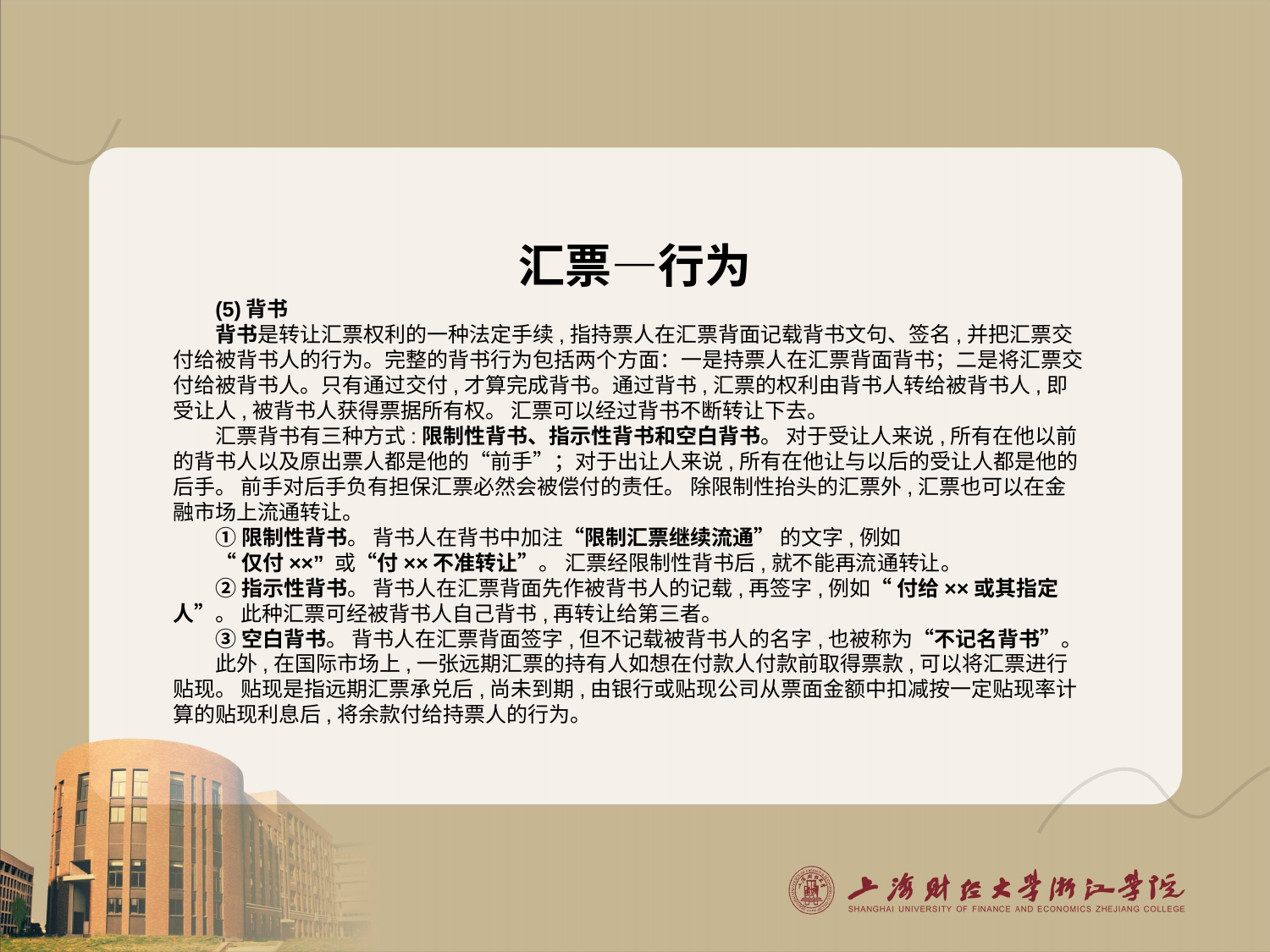

# 汇票—行为
(5)背书
背书是转让汇票权利的一种法定手续,指持票人在汇票背面记载背书文句、签名,并把汇票交付给被背书人的行为。完整的背书行为包括两个方面：一是持票人在汇票背面背书；二是将汇票交付给被背书人。只有通过交付,才算完成背书。通过背书,汇票的权利由背书人转给被背书人,即受让人,被背书人获得票据所有权。 汇票可以经过背书不断转让下去。
汇票背书有三种方式:限制性背书、指示性背书和空白背书。 对于受让人来说,所有在他以前的背书人以及原出票人都是他的“前手”；对于出让人来说,所有在他让与以后的受让人都是他的后手。 前手对后手负有担保汇票必然会被偿付的责任。 除限制性抬头的汇票外,汇票也可以在金融市场上流通转让。
①限制性背书。 背书人在背书中加注“限制汇票继续流通” 的文字,例如
“仅付××” 或“付××不准转让”。 汇票经限制性背书后,就不能再流通转让。
②指示性背书。 背书人在汇票背面先作被背书人的记载,再签字,例如“ 付给××或其指定人”。 此种汇票可经被背书人自己背书,再转让给第三者。
③空白背书。 背书人在汇票背面签字,但不记载被背书人的名字,也被称为“不记名背书”。
此外,在国际市场上,一张远期汇票的持有人如想在付款人付款前取得票款,可以将汇票进行贴现。 贴现是指远期汇票承兑后,尚未到期,由银行或贴现公司从票面金额中扣减按一定贴现率计算的贴现利息后,将余款付给持票人的行为。